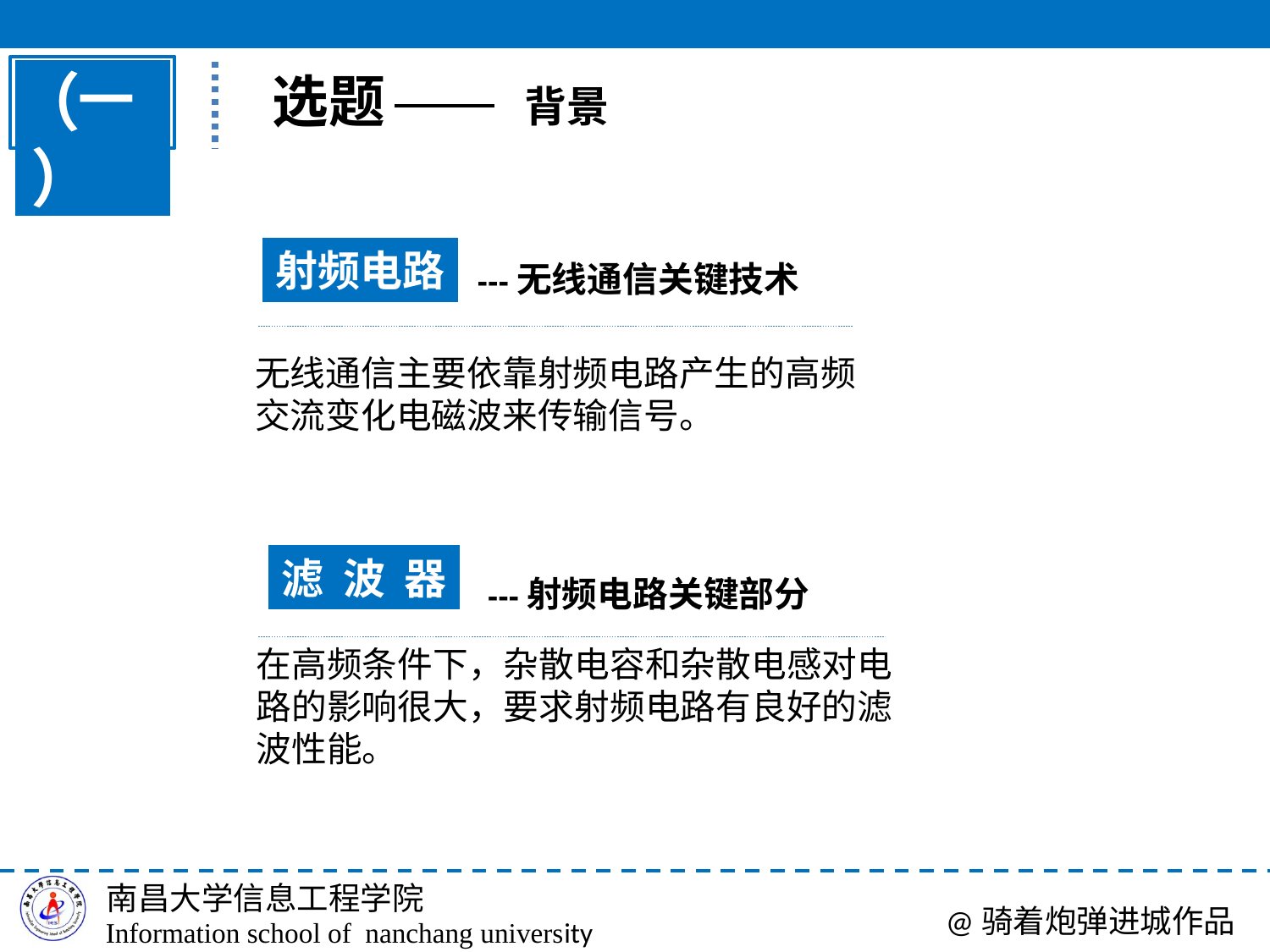

一
选题
背景
射频电路
---无线通信关键技术

无线通信主要依靠射频电路产生的高频
交流变化电磁波来传输信号。
滤  波  器
---射频电路关键部分
在高频条件下，杂散电容和杂散电感对电
路的影响很大，要求射频电路有良好的滤
波性能。